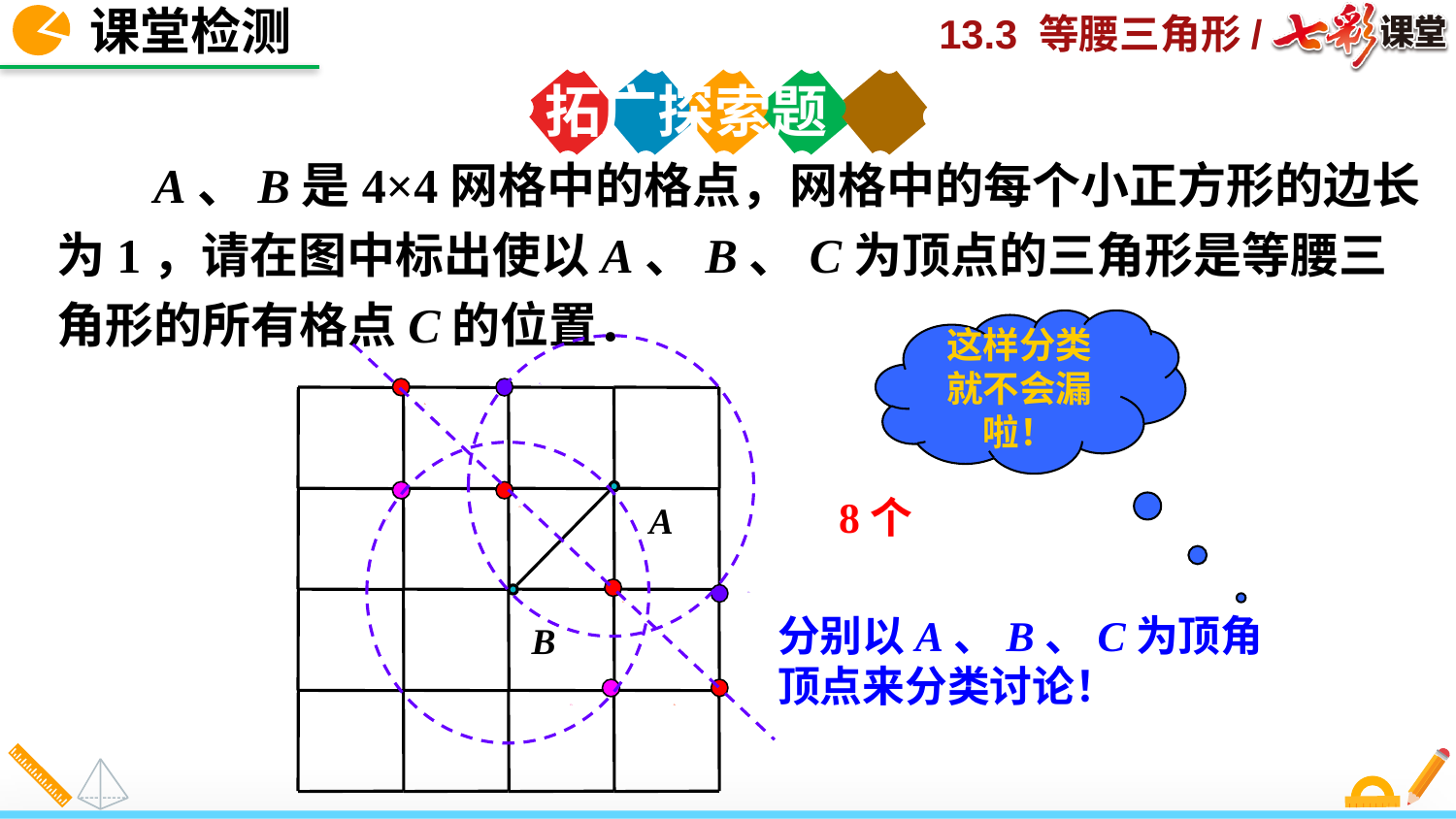

课堂检测

拓广探索题

        A、B是4×4网格中的格点，网格中的每个小正方形的边长为1，请在图中标出使以A、B、C为顶点的三角形是等腰三角形的所有格点C的位置．
这样分类就不会漏啦！

C1

A

B
C5

8个
C6
C3
分别以A、B、C为顶角
顶点来分类讨论！

C2

C7

C4
C8